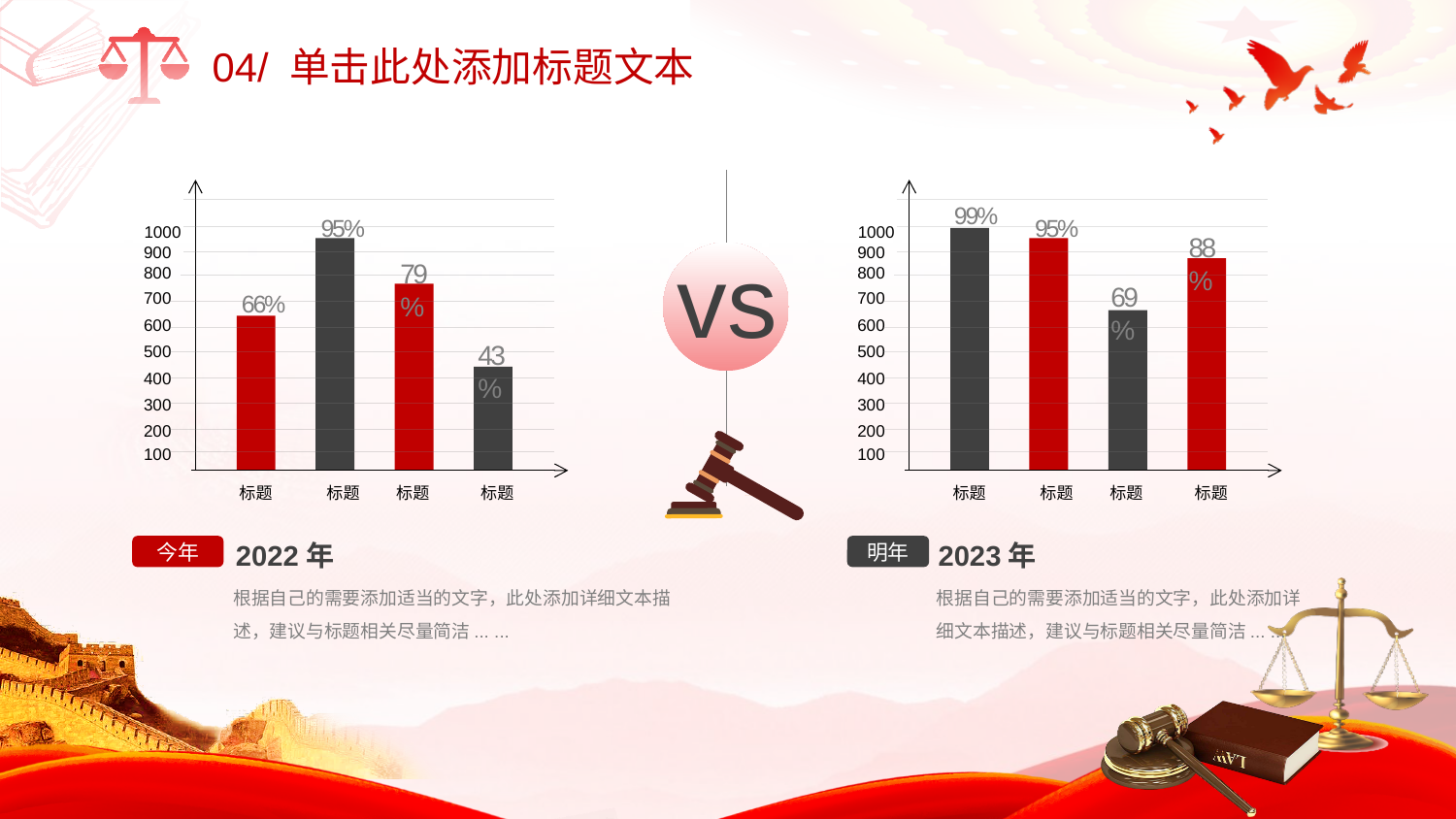

04/ 单击此处添加标题文本

1000

900

800

700

600

500

400

300

200

100

95%
79%
66%
43%

标题
标题
标题
标题
99%

95%
1000
88%

900

800
69%

700

600

500

400

300

200

100

标题
标题
标题
标题
vs

2022年
2023年
今年
明年
根据自己的需要添加适当的文字，此处添加详细文本描述，建议与标题相关尽量简洁... ...
根据自己的需要添加适当的文字，此处添加详细文本描述，建议与标题相关尽量简洁... ...